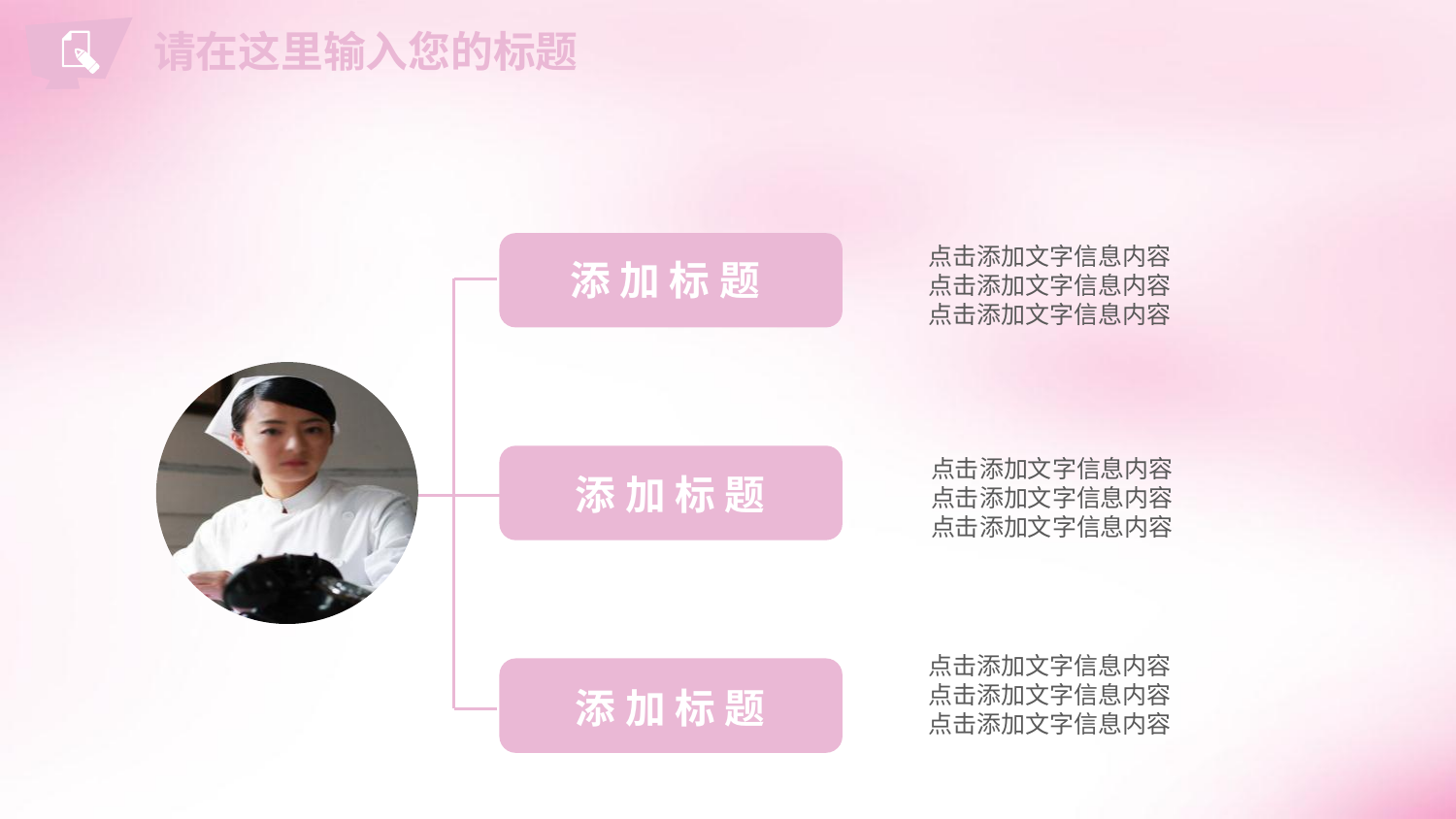

请在这里输入您的标题

点击添加文字信息内容
点击添加文字信息内容
点击添加文字信息内容

添 加 标 题

点击添加文字信息内容
点击添加文字信息内容
点击添加文字信息内容

添 加 标 题
点击添加文字信息内容
点击添加文字信息内容
点击添加文字信息内容

添 加 标 题